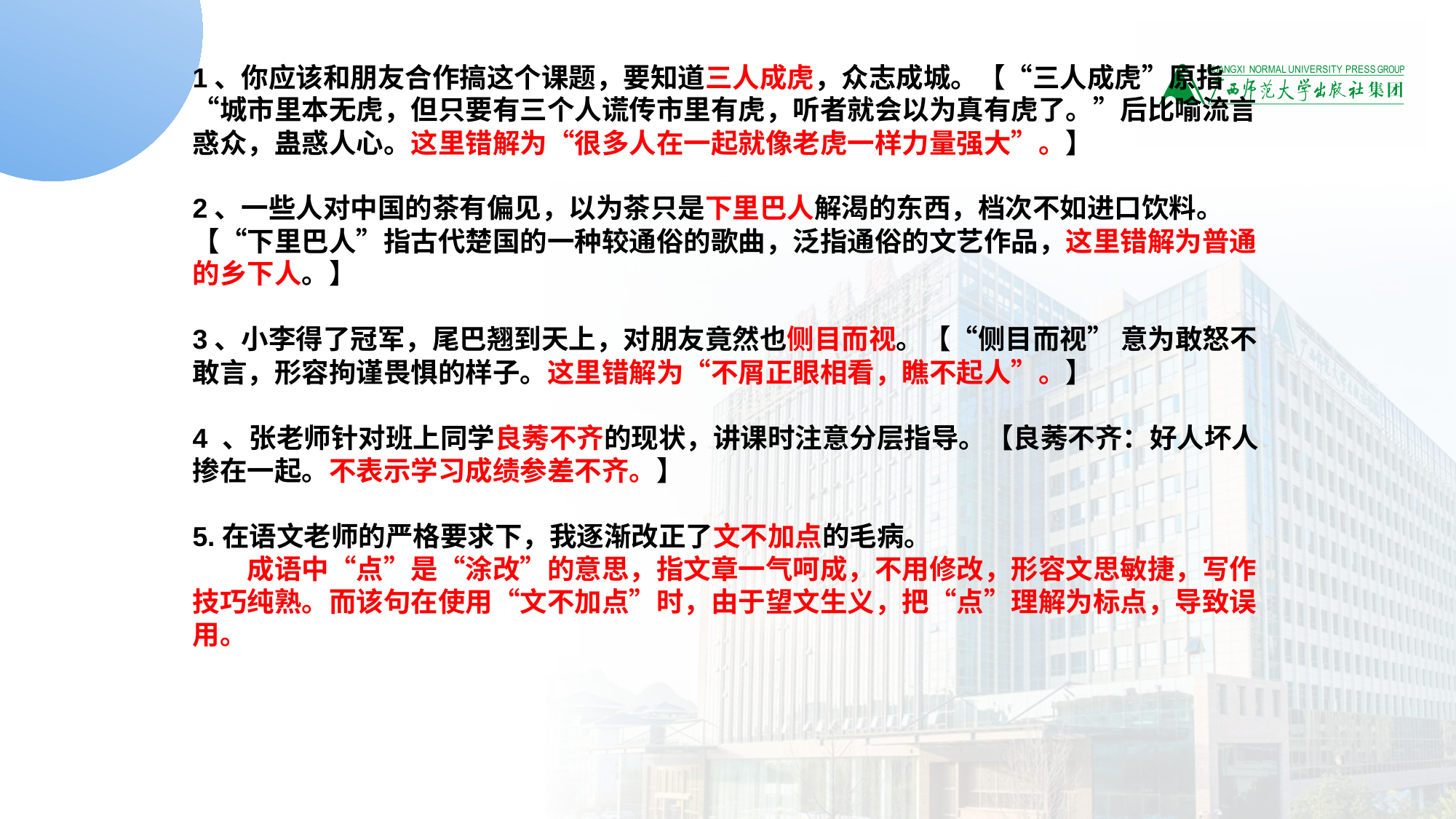

1、你应该和朋友合作搞这个课题，要知道三人成虎，众志成城。【“三人成虎”原指“城市里本无虎，但只要有三个人谎传市里有虎，听者就会以为真有虎了。”后比喻流言惑众，蛊惑人心。这里错解为“很多人在一起就像老虎一样力量强大”。】

2、一些人对中国的茶有偏见，以为茶只是下里巴人解渴的东西，档次不如进口饮料。
【“下里巴人”指古代楚国的一种较通俗的歌曲，泛指通俗的文艺作品，这里错解为普通的乡下人。】

3、小李得了冠军，尾巴翘到天上，对朋友竟然也侧目而视。【“侧目而视” 意为敢怒不敢言，形容拘谨畏惧的样子。这里错解为“不屑正眼相看，瞧不起人”。】

4 、张老师针对班上同学良莠不齐的现状，讲课时注意分层指导。【良莠不齐：好人坏人掺在一起。不表示学习成绩参差不齐。】

5.在语文老师的严格要求下，我逐渐改正了文不加点的毛病。
　　成语中“点”是“涂改”的意思，指文章一气呵成，不用修改，形容文思敏捷，写作技巧纯熟。而该句在使用“文不加点”时，由于望文生义，把“点”理解为标点，导致误用。